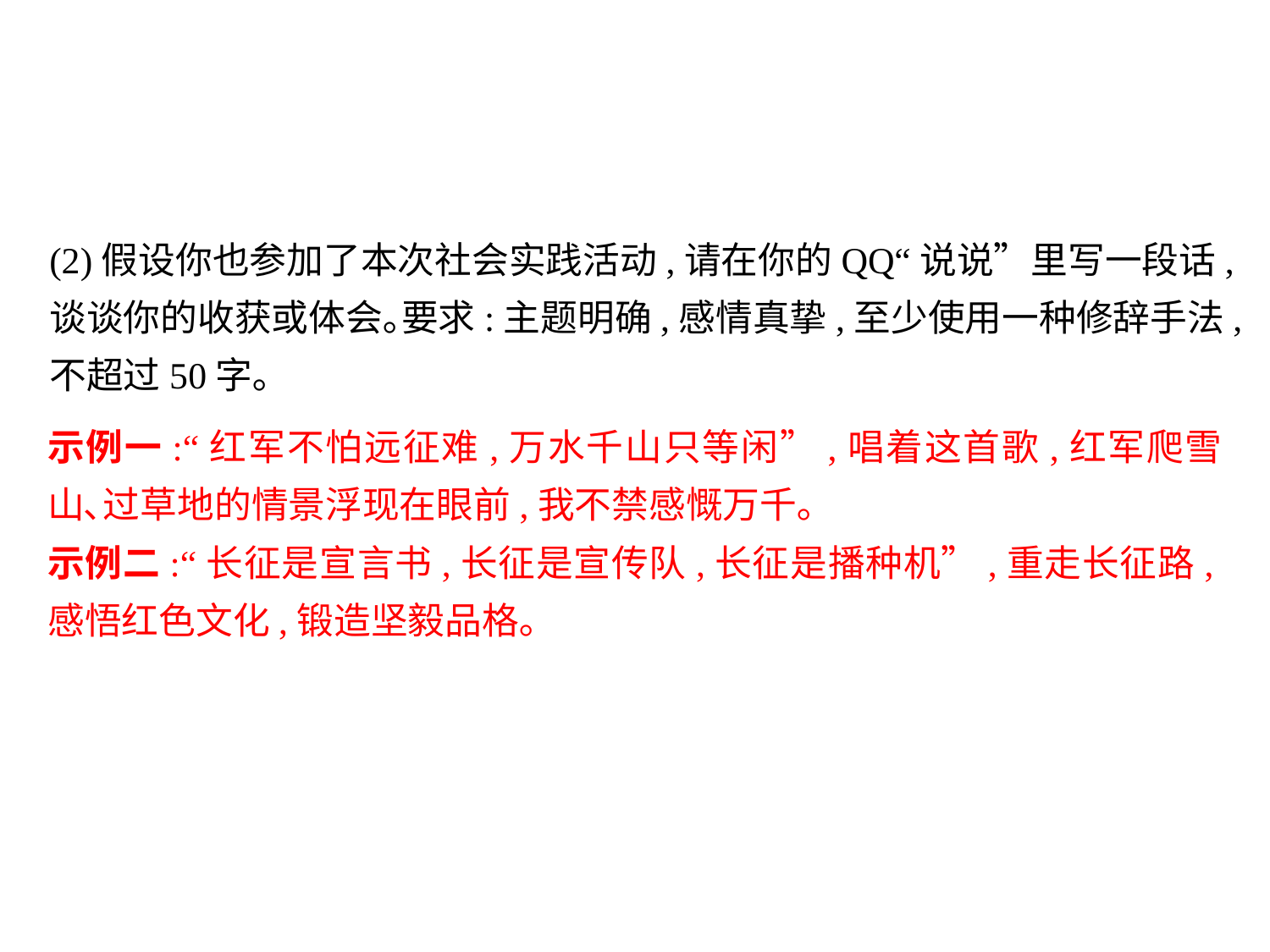

(2)假设你也参加了本次社会实践活动,请在你的QQ“说说”里写一段话,谈谈你的收获或体会｡要求:主题明确,感情真挚,至少使用一种修辞手法,不超过50字｡
示例一:“红军不怕远征难,万水千山只等闲”,唱着这首歌,红军爬雪山､过草地的情景浮现在眼前,我不禁感慨万千｡
示例二:“长征是宣言书,长征是宣传队,长征是播种机”,重走长征路,感悟红色文化,锻造坚毅品格｡